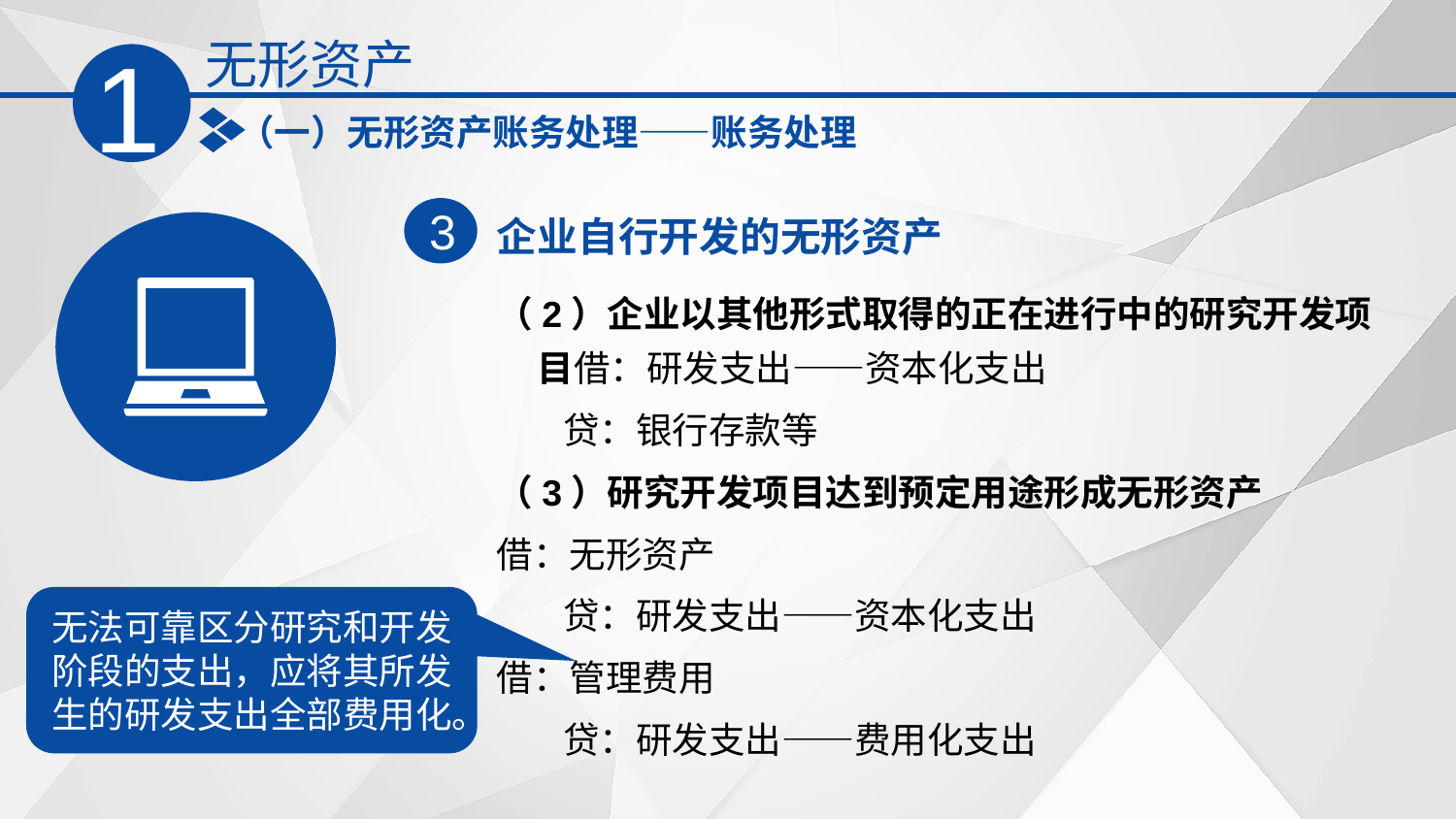

无形资产
1

（一）无形资产账务处理——账务处理

企业自行开发的无形资产
3

（2）企业以其他形式取得的正在进行中的研究开发项目借：研发支出——资本化支出
       贷：银行存款等
（3）研究开发项目达到预定用途形成无形资产
借：无形资产‌
       贷：研发支出——资本化支出
借：管理费用‌
       贷：研发支出——费用化支出
无法可靠区分研究和开发阶段的支出，应将其所发生的研发支出全部费用化。